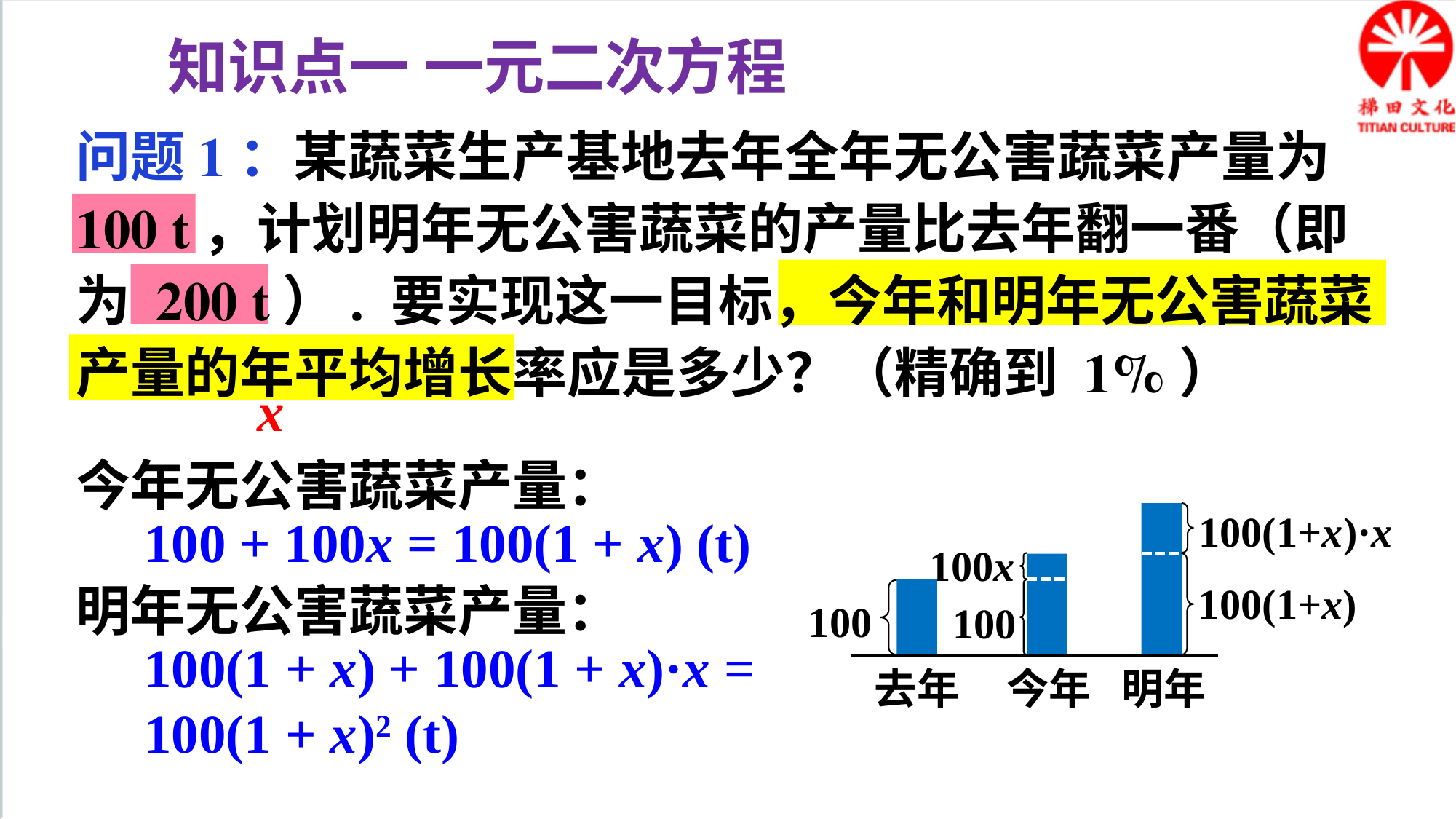

知识点一 一元二次方程
问题1：某蔬菜生产基地去年全年无公害蔬菜产量为 100 t，计划明年无公害蔬菜的产量比去年翻一番（即为 200 t）. 要实现这一目标，今年和明年无公害蔬菜产量的年平均增长率应是多少？（精确到 1%）

x
今年无公害蔬菜产量：
100(1+x)·x

100(1+x)
明年
100 + 100x = 100(1 + x) (t)
100x

100
今年
明年无公害蔬菜产量：

100

去年
100(1 + x) + 100(1 + x)·x = 100(1 + x)2 (t)